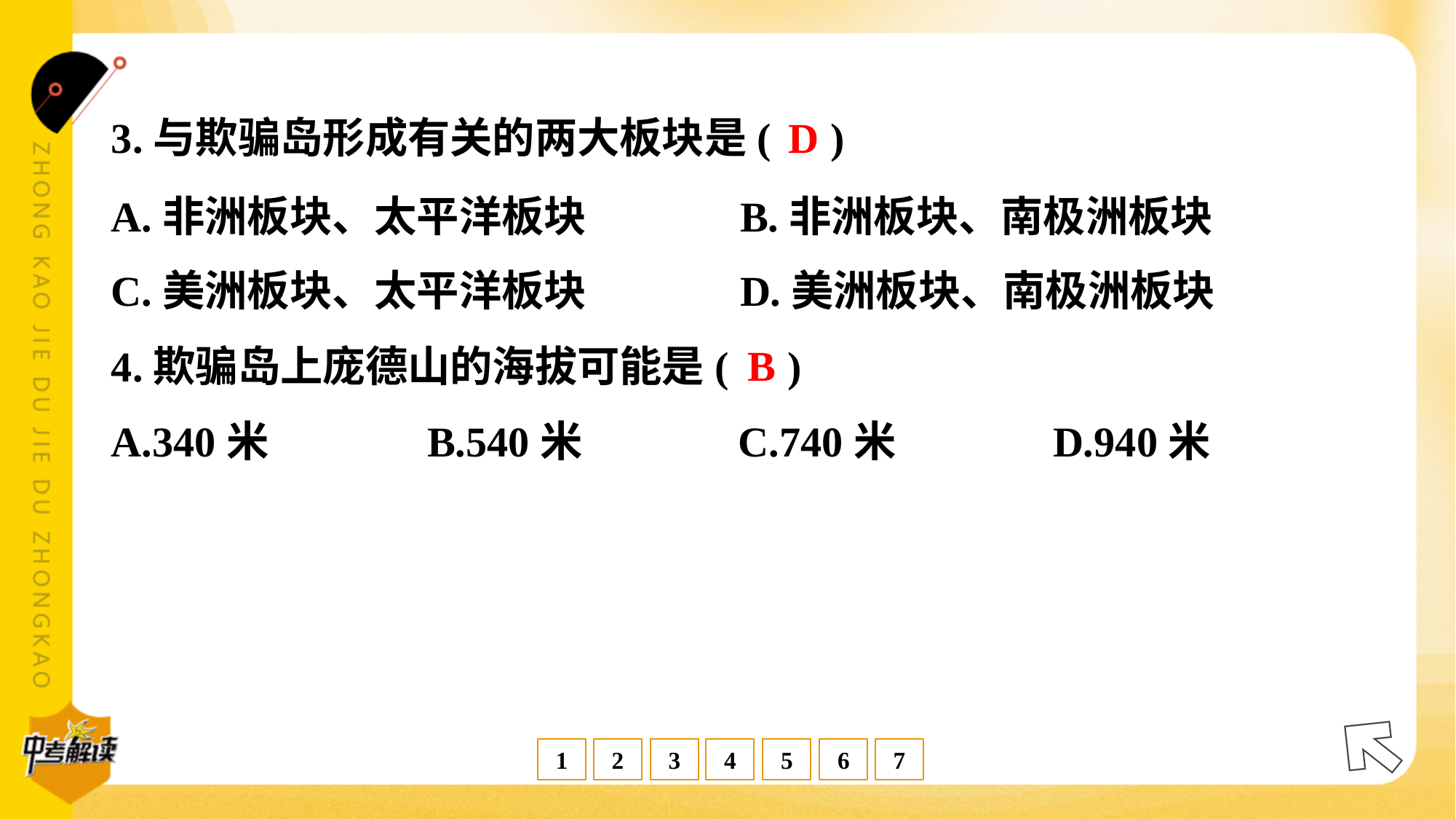

D
3.与欺骗岛形成有关的两大板块是(     )
A.非洲板块、太平洋板块	B.非洲板块、南极洲板块
C.美洲板块、太平洋板块	D.美洲板块、南极洲板块
B
4.欺骗岛上庞德山的海拔可能是(     )
A.340米	B.540米	C.740米	D.940米